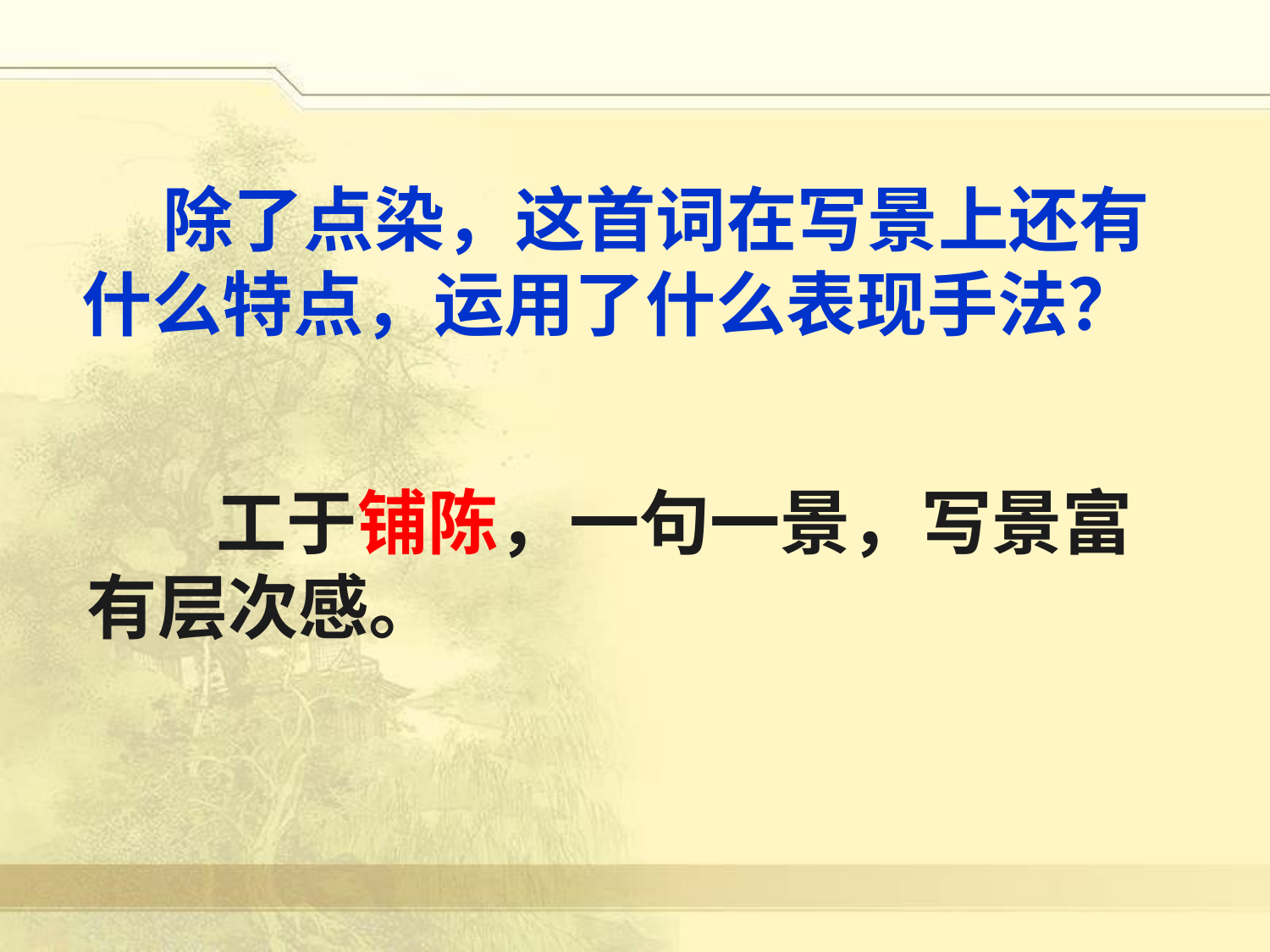

除了点染，这首词在写景上还有什么特点，运用了什么表现手法？
       工于铺陈，一句一景，写景富有层次感。